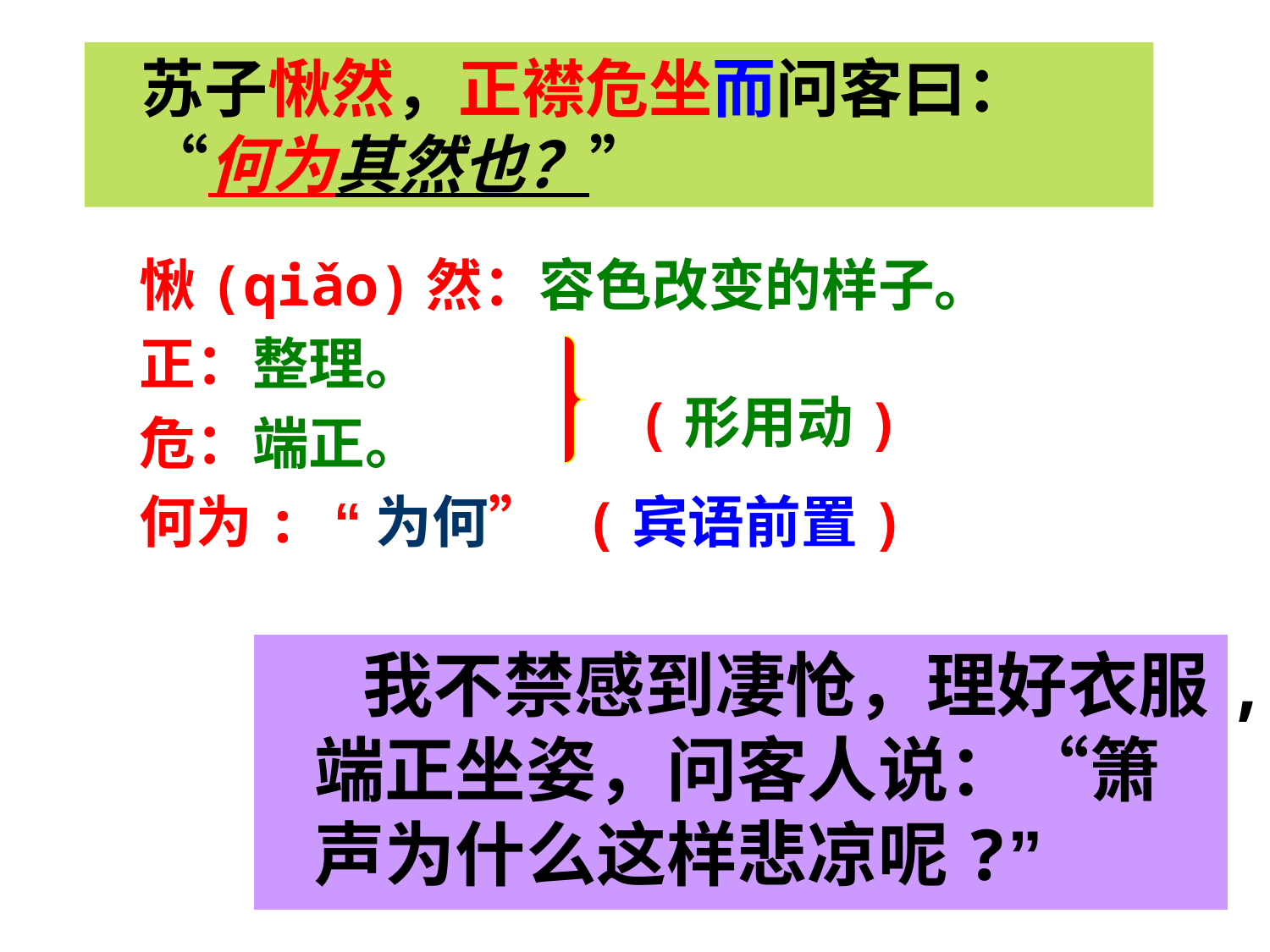

苏子愀然，正襟危坐而问客曰：“何为其然也？”
愀(qiǎo)然：容色改变的样子。
正：整理。
危：端正。
何为: “为何”  (宾语前置)

(形用动)
     我不禁感到凄怆，理好衣服,端正坐姿，问客人说：“箫声为什么这样悲凉呢?”